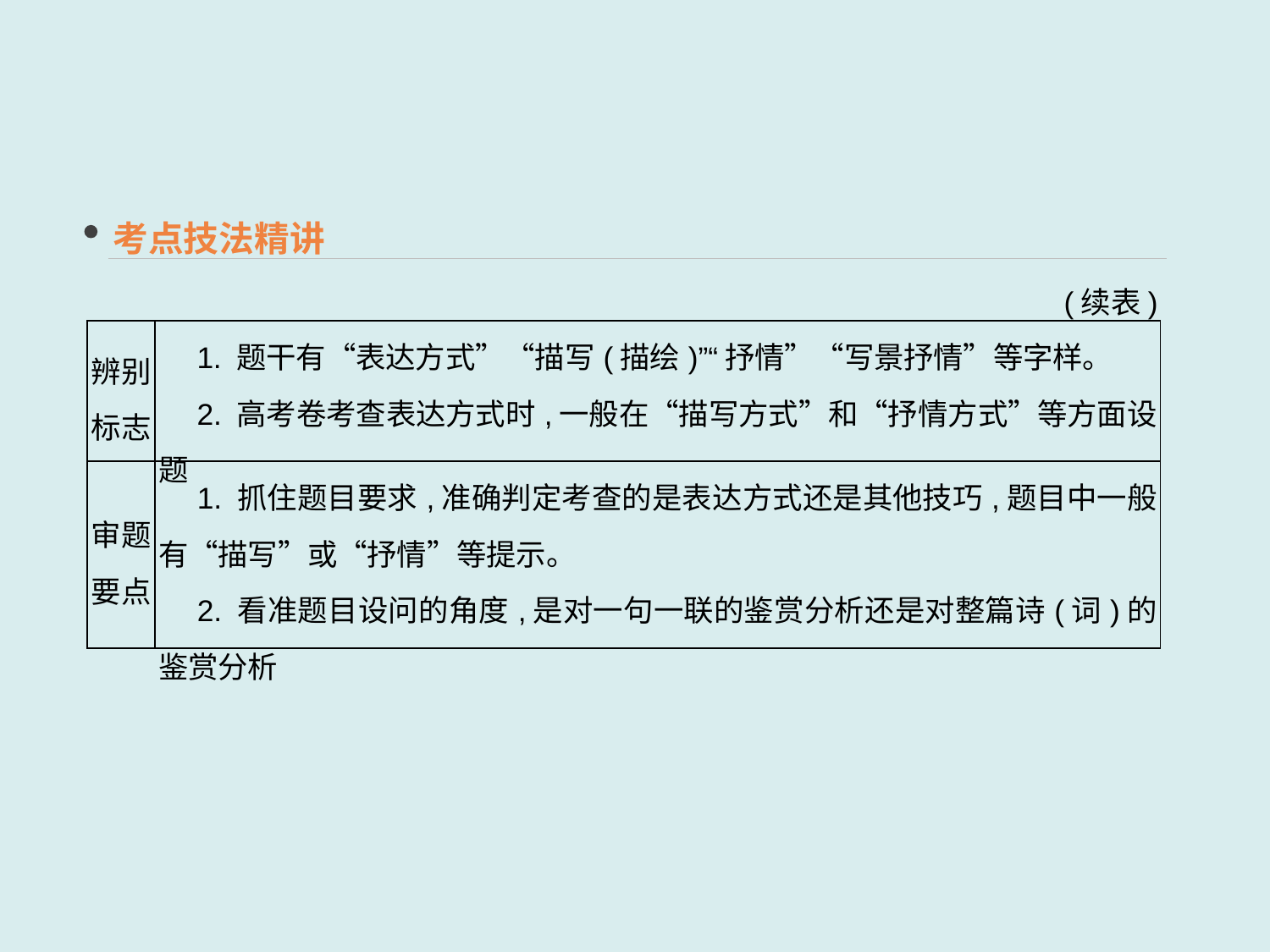

考点技法精讲

 (续表)

| 辨别标志 | 1. 题干有“表达方式”“描写(描绘)”“抒情”“写景抒情”等字样。 　2. 高考卷考查表达方式时,一般在“描写方式”和“抒情方式”等方面设题 |
| --- | --- |
| 审题要点 | 1. 抓住题目要求,准确判定考查的是表达方式还是其他技巧,题目中一般有“描写”或“抒情”等提示。 　2. 看准题目设问的角度,是对一句一联的鉴赏分析还是对整篇诗(词)的鉴赏分析 |